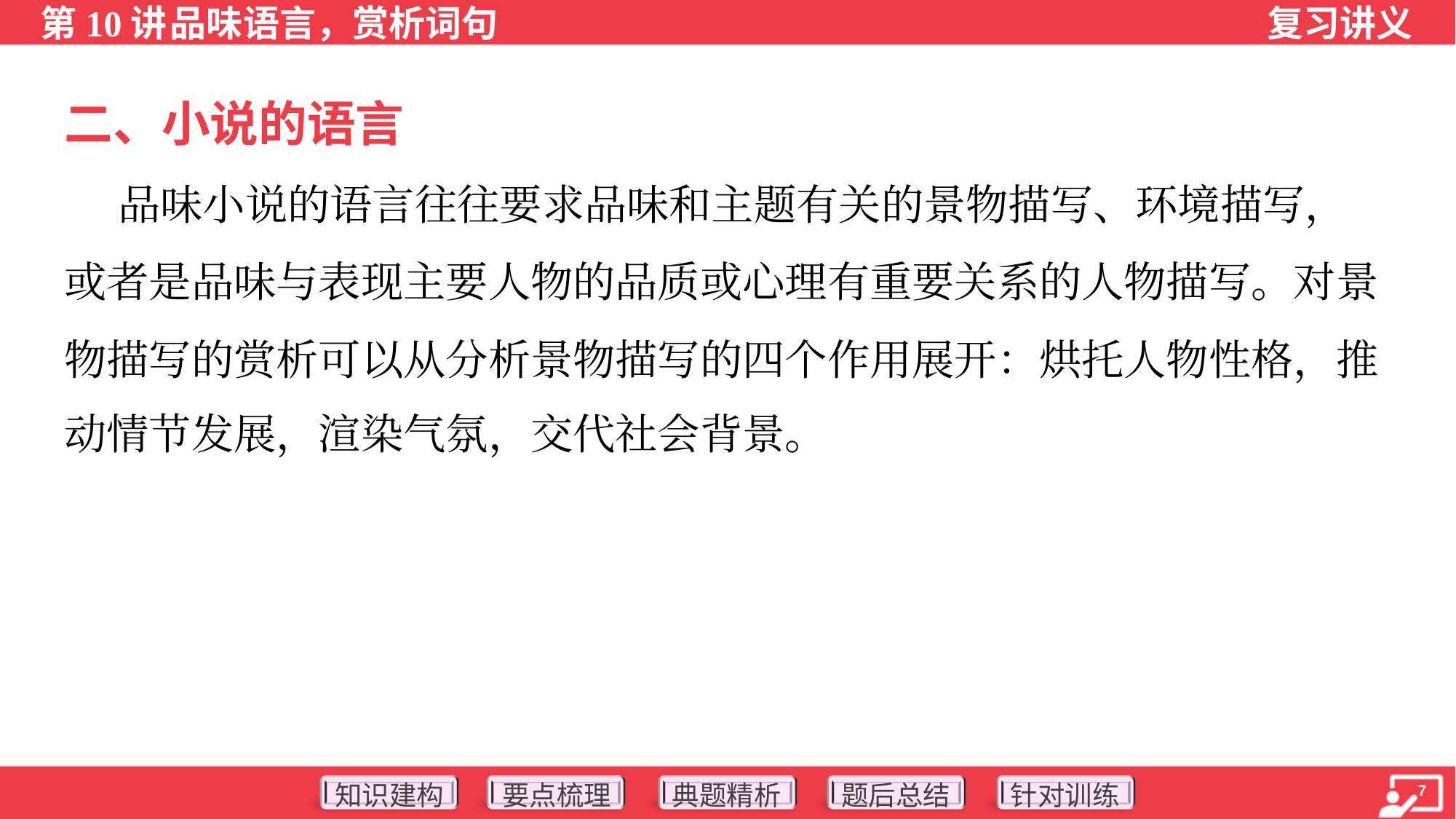

二、小说的语言
    品味小说的语言往往要求品味和主题有关的景物描写、环境描写，
或者是品味与表现主要人物的品质或心理有重要关系的人物描写。对景
物描写的赏析可以从分析景物描写的四个作用展开：烘托人物性格，推
动情节发展，渲染气氛，交代社会背景。